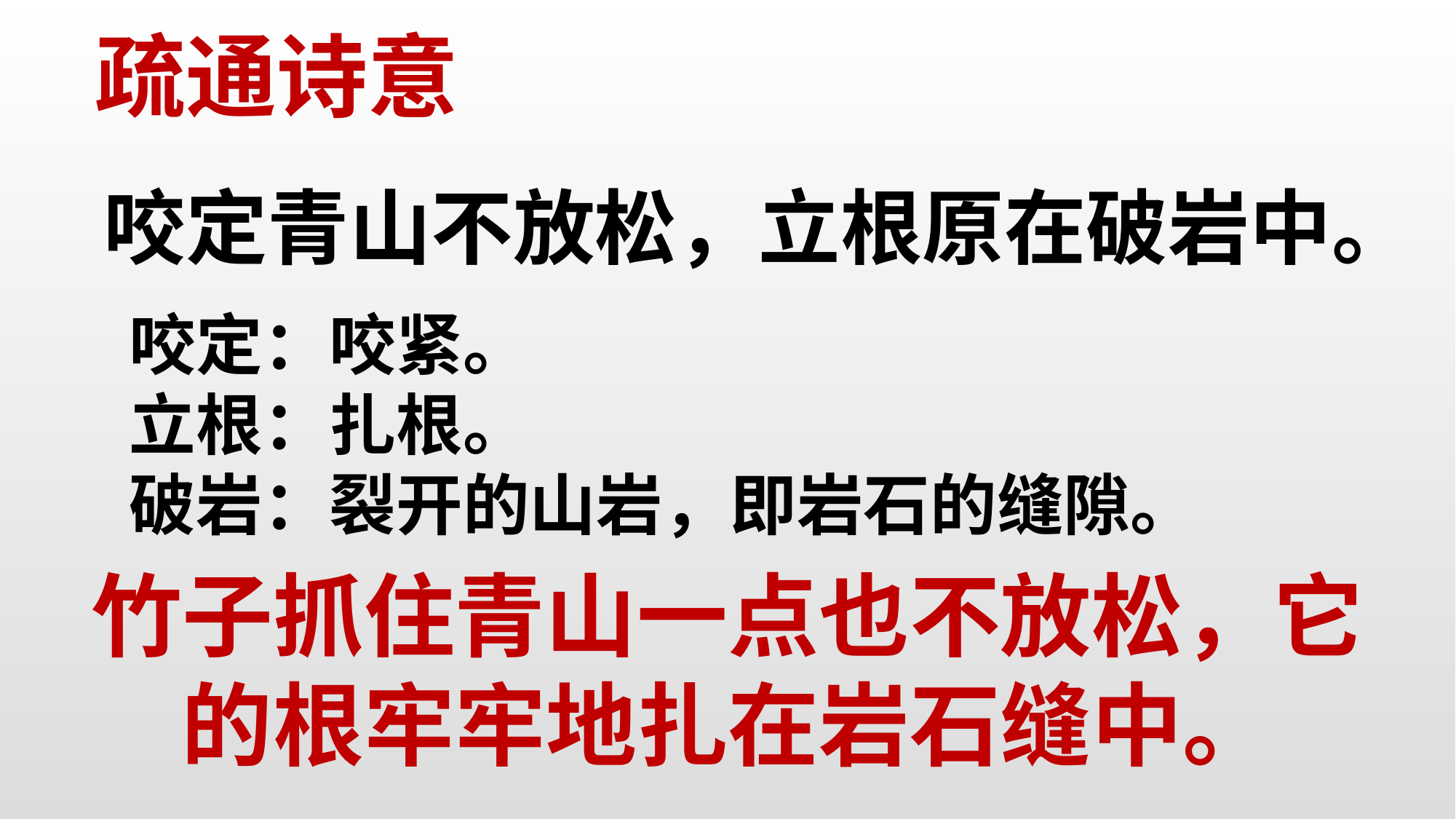

疏通诗意
咬定青山不放松，立根原在破岩中。
咬定：咬紧。
立根：扎根。
破岩：裂开的山岩，即岩石的缝隙。
竹子抓住青山一点也不放松，它的根牢牢地扎在岩石缝中。